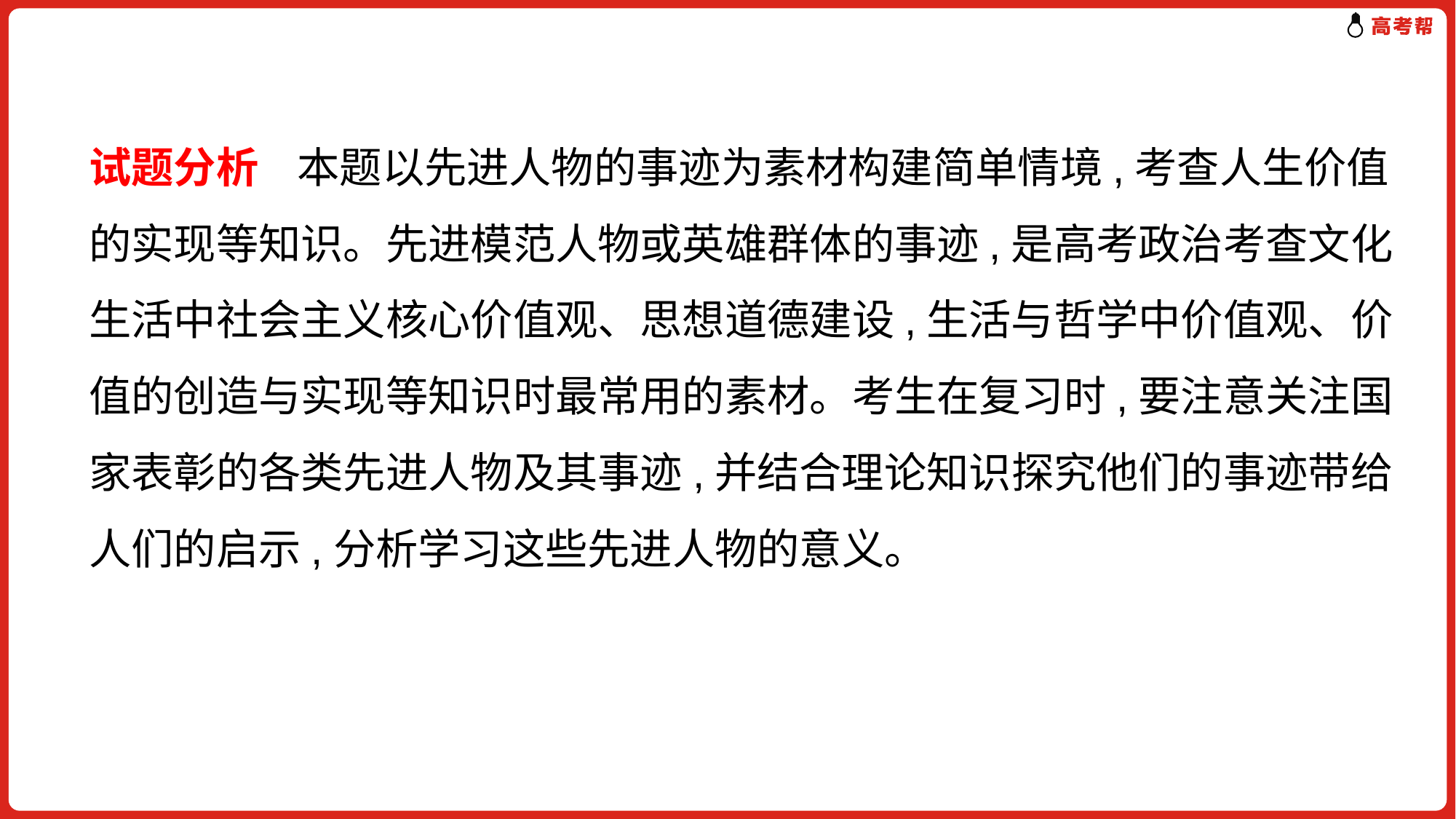

试题分析    本题以先进人物的事迹为素材构建简单情境,考查人生价值的实现等知识。先进模范人物或英雄群体的事迹,是高考政治考查文化生活中社会主义核心价值观、思想道德建设,生活与哲学中价值观、价值的创造与实现等知识时最常用的素材。考生在复习时,要注意关注国家表彰的各类先进人物及其事迹,并结合理论知识探究他们的事迹带给人们的启示,分析学习这些先进人物的意义。